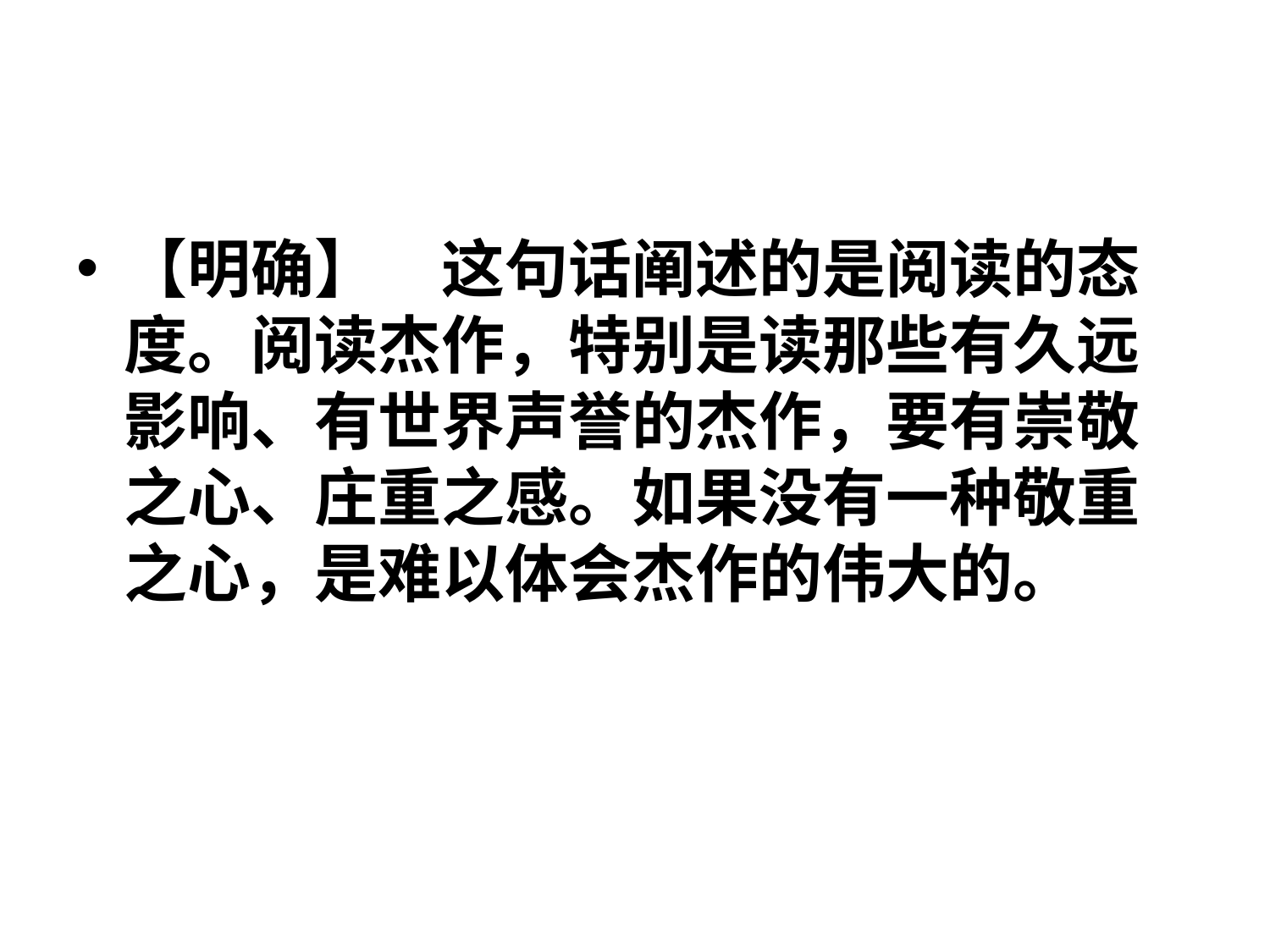

【明确】　这句话阐述的是阅读的态度。阅读杰作，特别是读那些有久远影响、有世界声誉的杰作，要有崇敬之心、庄重之感。如果没有一种敬重之心，是难以体会杰作的伟大的。